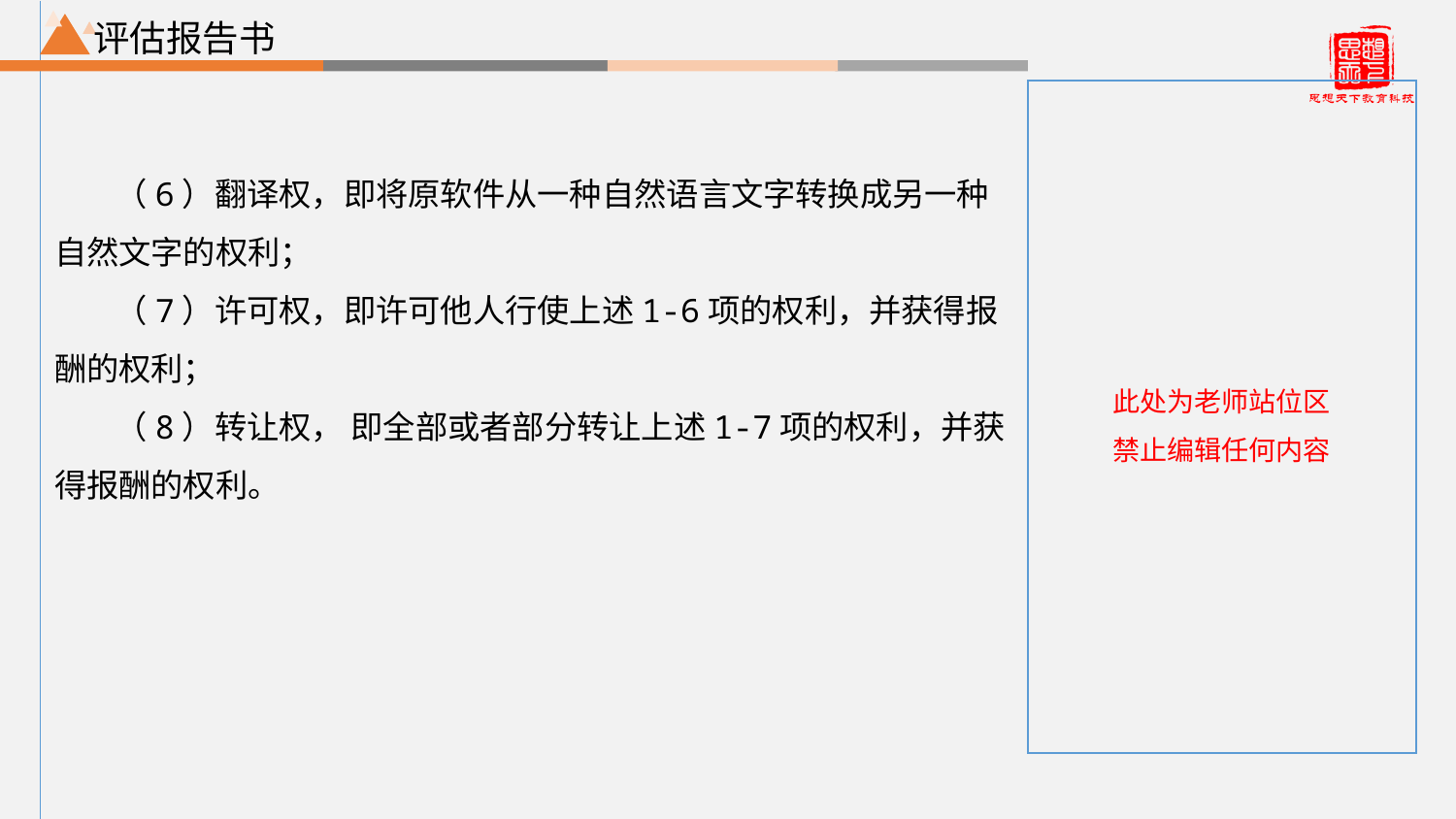

评估报告书
（6）翻译权，即将原软件从一种自然语言文字转换成另一种自然文字的权利；
（7）许可权，即许可他人行使上述1-6项的权利，并获得报酬的权利；
（8）转让权， 即全部或者部分转让上述1-7项的权利，并获得报酬的权利。

130